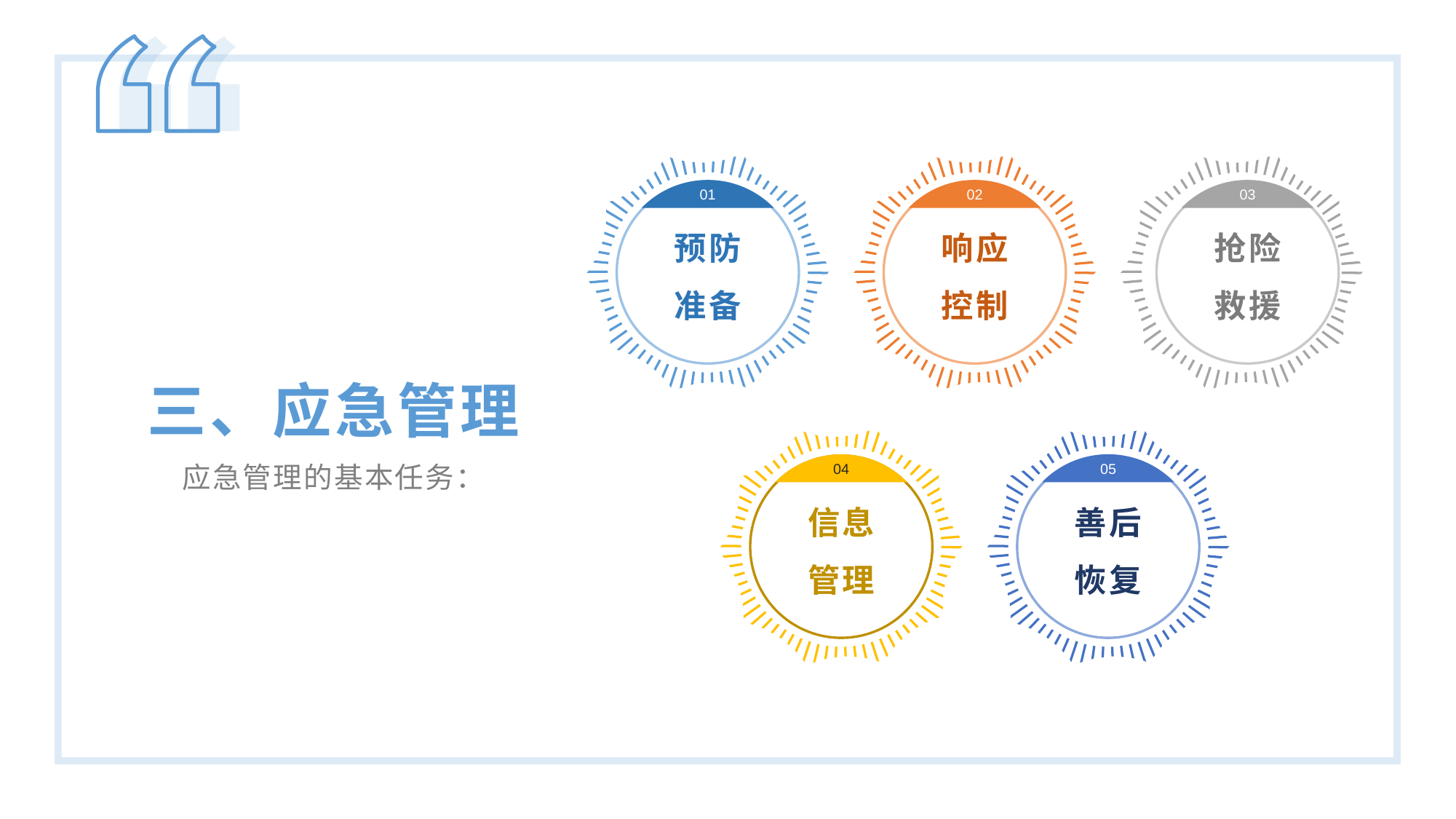

01

02

03
预防
准备
响应
控制
抢险
救援
三、应急管理

04

05
应急管理的基本任务：
信息
管理
善后
恢复